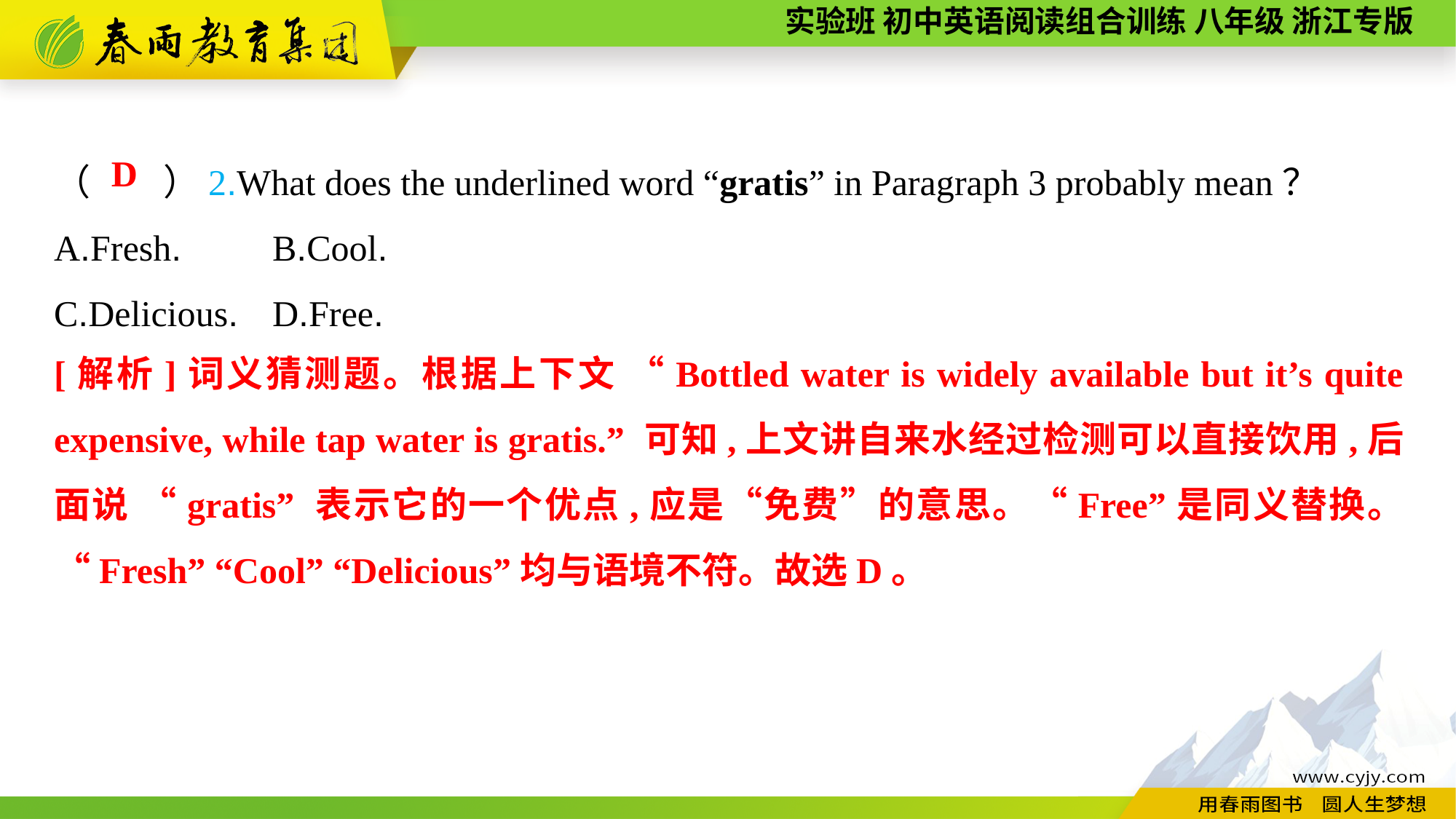

（　　）2.What does the underlined word “gratis” in Paragraph 3 probably mean？
A.Fresh.	B.Cool.
C.Delicious.	D.Free.
D
[解析]词义猜测题。根据上下文 “Bottled water is widely available but it’s quite expensive, while tap water is gratis.” 可知,上文讲自来水经过检测可以直接饮用,后面说 “gratis” 表示它的一个优点,应是“免费”的意思。“Free”是同义替换。“Fresh” “Cool” “Delicious”均与语境不符。故选D。